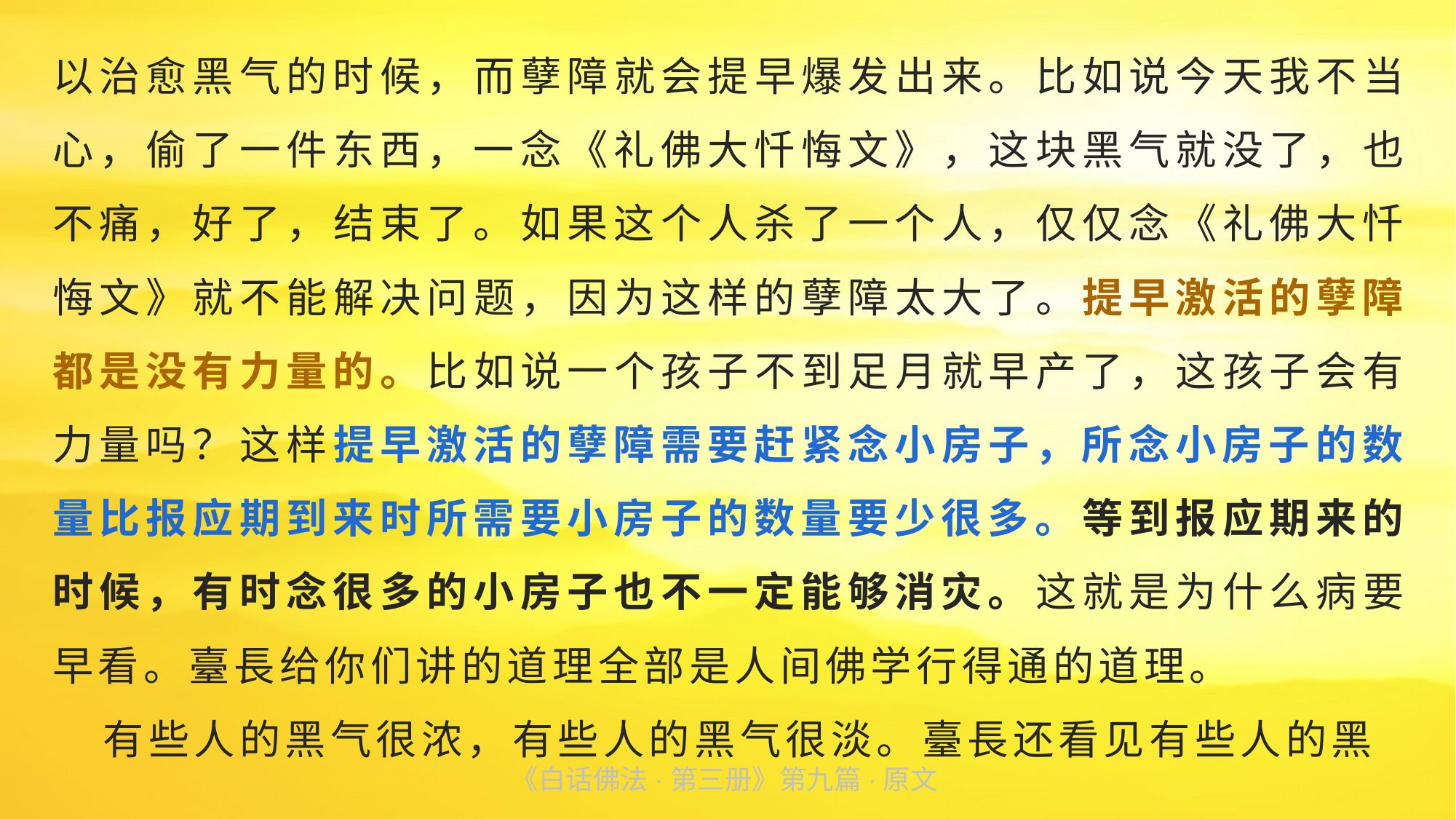

以治愈黑气的时候，而孽障就会提早爆发出来。比如说今天我不当心，偷了一件东西，一念《礼佛大忏悔文》，这块黑气就没了，也不痛，好了，结束了。如果这个人杀了一个人，仅仅念《礼佛大忏悔文》就不能解决问题，因为这样的孽障太大了。提早激活的孽障都是没有力量的。比如说一个孩子不到足月就早产了，这孩子会有力量吗？这样提早激活的孽障需要赶紧念小房子，所念小房子的数量比报应期到来时所需要小房子的数量要少很多。等到报应期来的时候，有时念很多的小房子也不一定能够消灾。这就是为什么病要早看。臺長给你们讲的道理全部是人间佛学行得通的道理。
   有些人的黑气很浓，有些人的黑气很淡。臺長还看见有些人的黑
《白话佛法·第三册》第九篇·原文